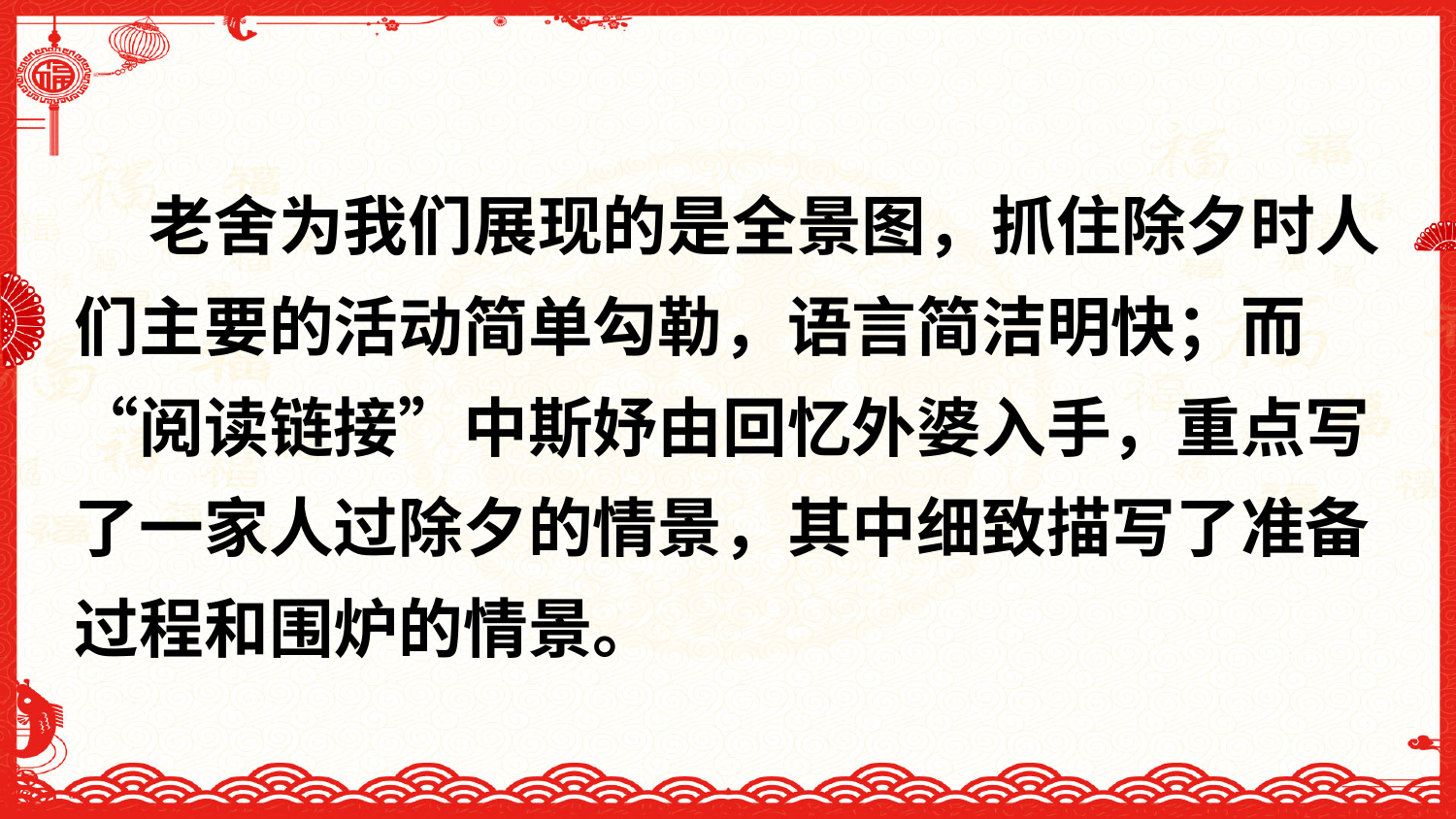

老舍为我们展现的是全景图，抓住除夕时人们主要的活动简单勾勒，语言简洁明快；而“阅读链接”中斯妤由回忆外婆入手，重点写了一家人过除夕的情景，其中细致描写了准备过程和围炉的情景。